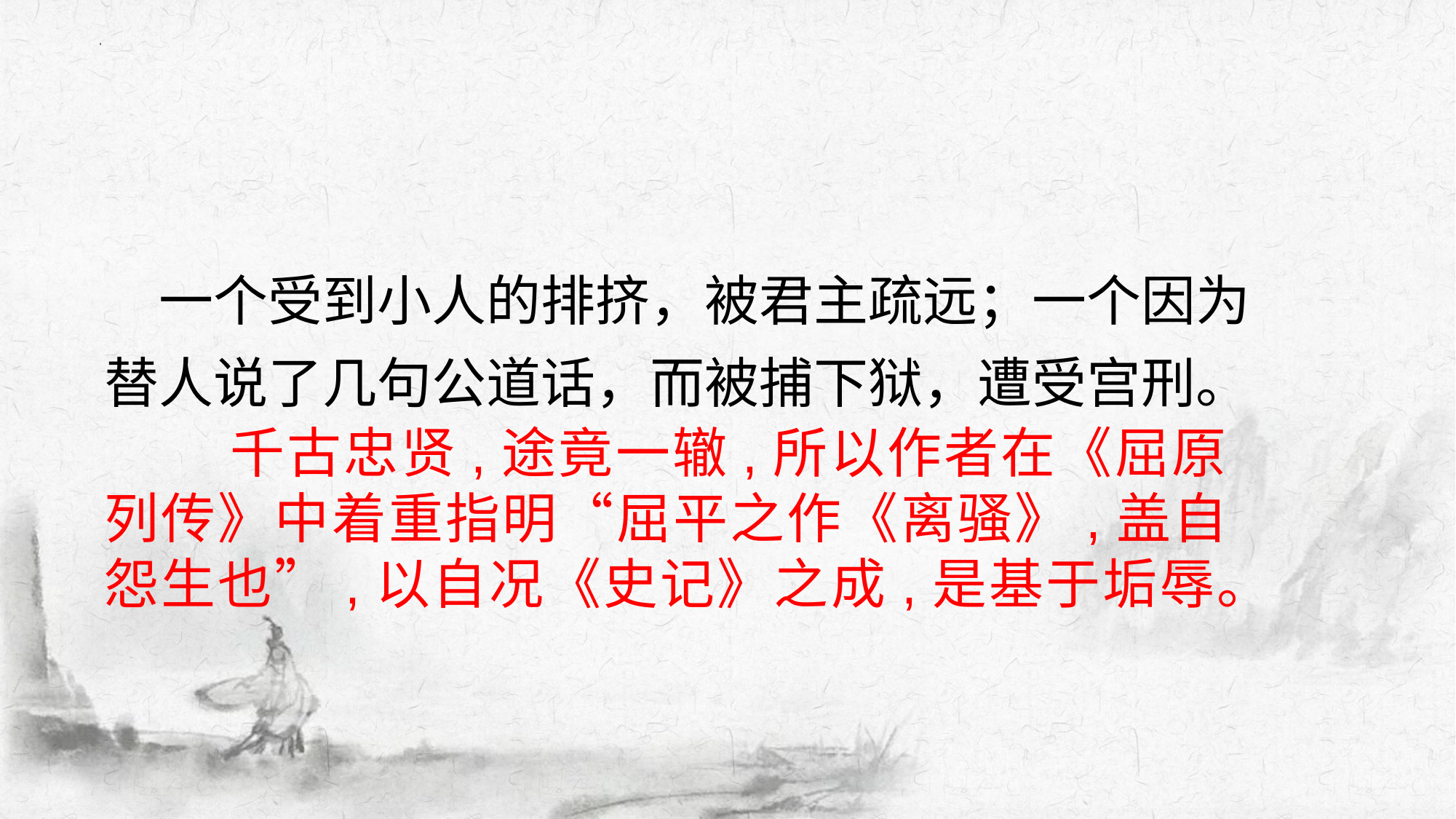

#

一个受到小人的排挤，被君主疏远；一个因为替人说了几句公道话，而被捕下狱，遭受宫刑。
    千古忠贤,途竟一辙,所以作者在《屈原列传》中着重指明“屈平之作《离骚》,盖自怨生也”,以自况《史记》之成,是基于垢辱。